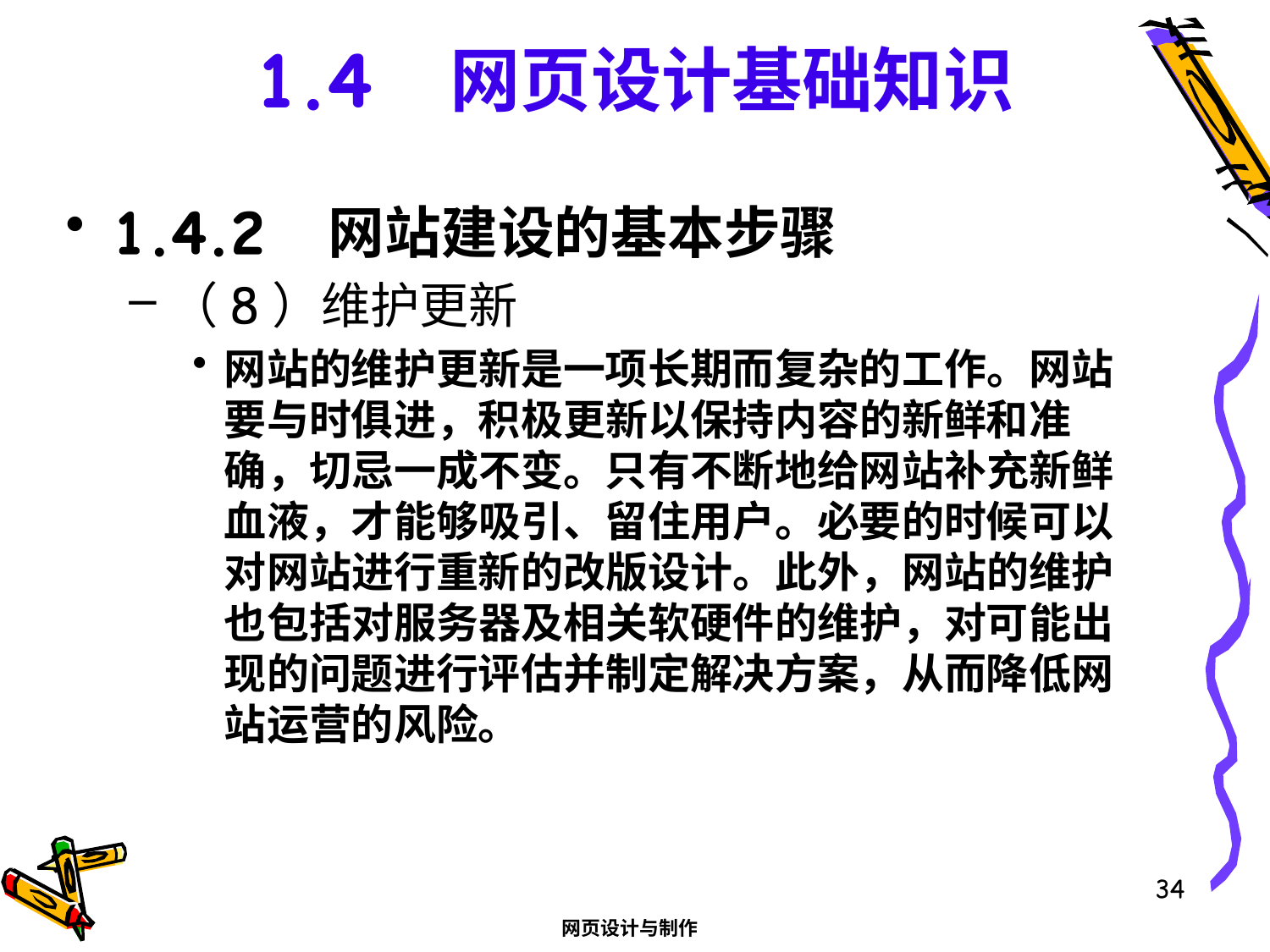

# 1.4  网页设计基础知识
1.4.2  网站建设的基本步骤
（8）维护更新
网站的维护更新是一项长期而复杂的工作。网站要与时俱进，积极更新以保持内容的新鲜和准确，切忌一成不变。只有不断地给网站补充新鲜血液，才能够吸引、留住用户。必要的时候可以对网站进行重新的改版设计。此外，网站的维护也包括对服务器及相关软硬件的维护，对可能出现的问题进行评估并制定解决方案，从而降低网站运营的风险。

34
网页设计与制作